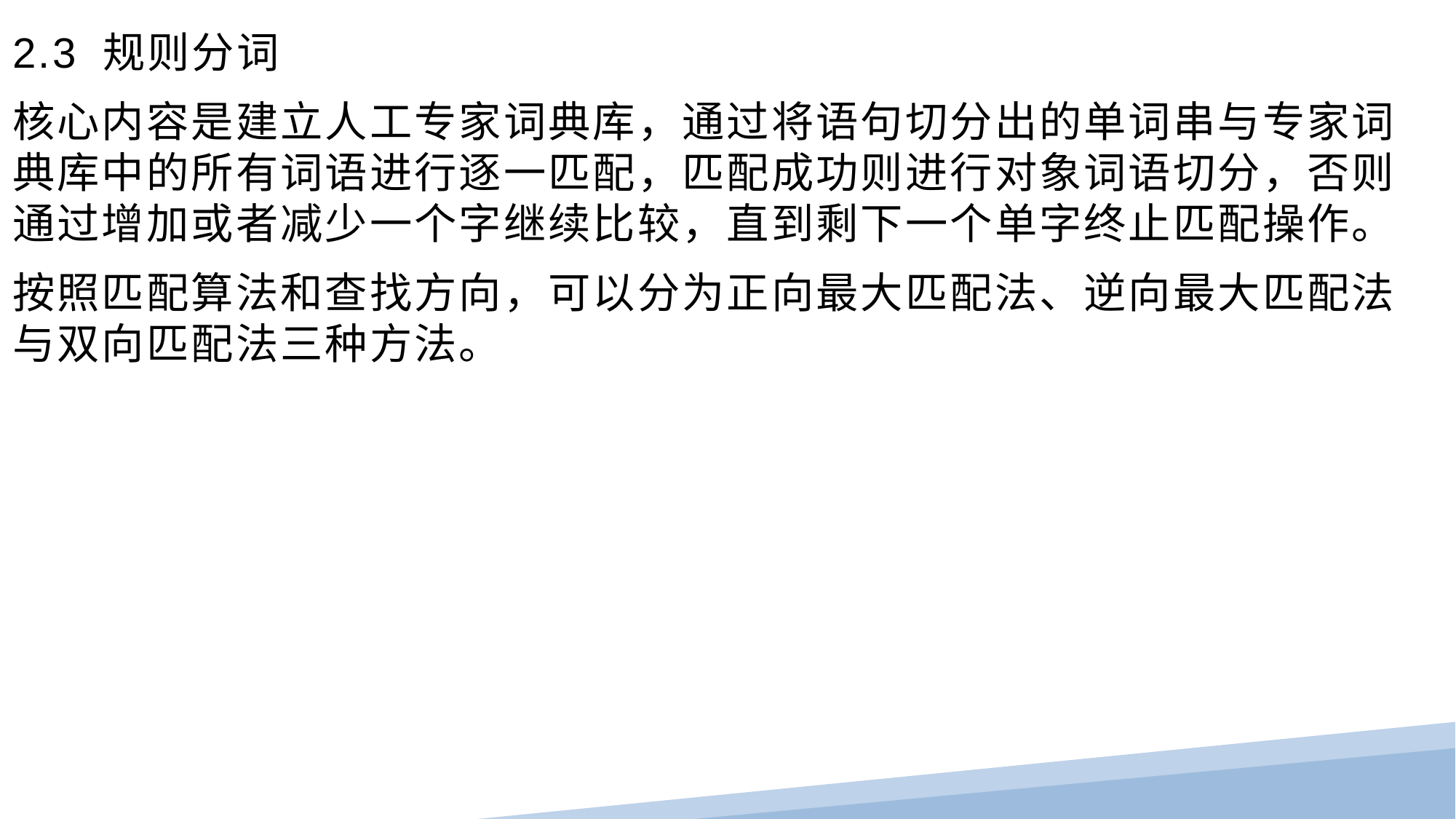

2.3 规则分词
核心内容是建立人工专家词典库，通过将语句切分出的单词串与专家词典库中的所有词语进行逐一匹配，匹配成功则进行对象词语切分，否则通过增加或者减少一个字继续比较，直到剩下一个单字终止匹配操作。
按照匹配算法和查找方向，可以分为正向最大匹配法、逆向最大匹配法与双向匹配法三种方法。

5